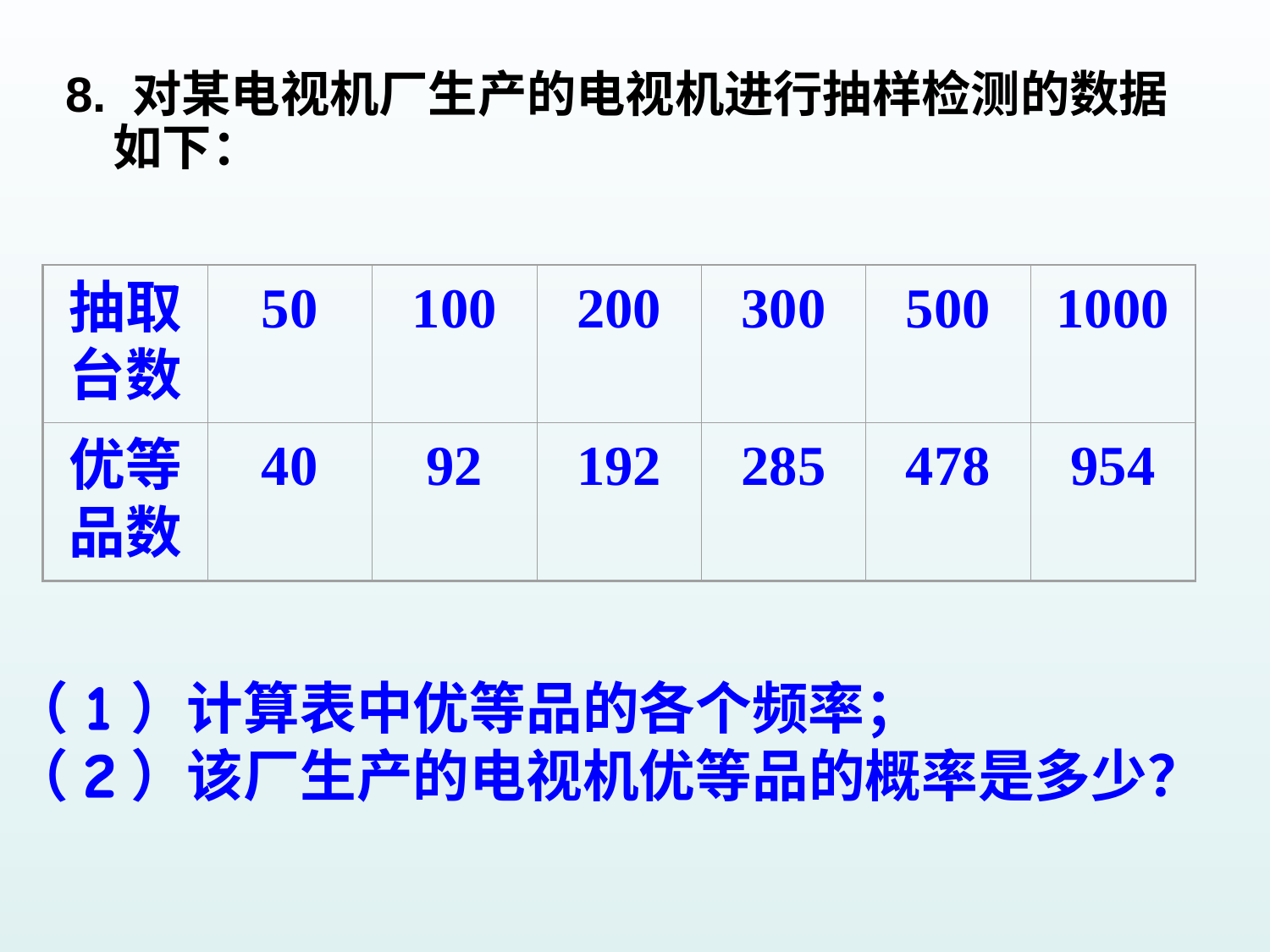

8. 对某电视机厂生产的电视机进行抽样检测的数据如下：

抽取台数

50

100

200

300

500

1000

优等品数

40

92

192

285

478

954

（1）计算表中优等品的各个频率；
（2）该厂生产的电视机优等品的概率是多少？